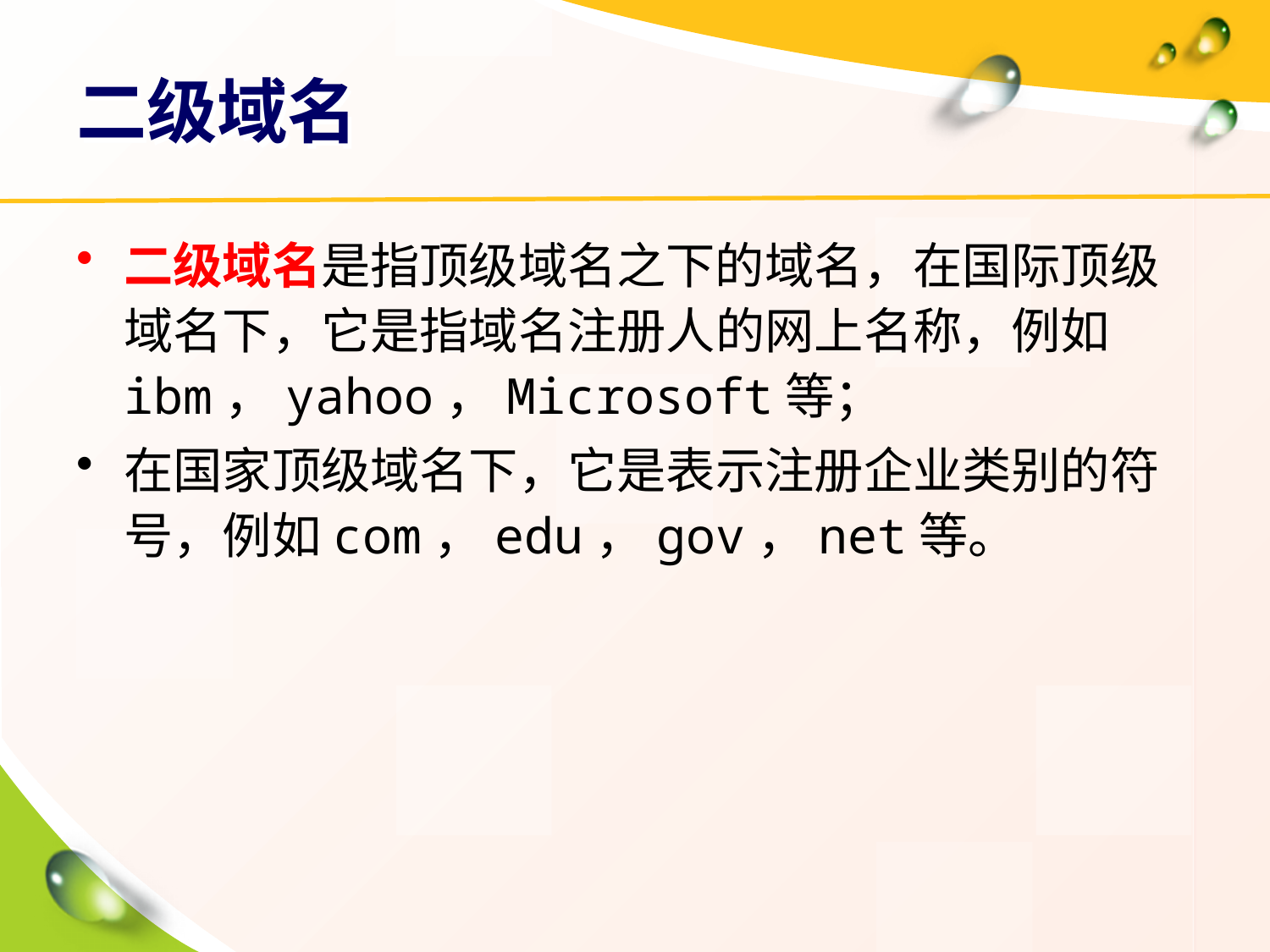

# 二级域名
二级域名是指顶级域名之下的域名，在国际顶级域名下，它是指域名注册人的网上名称，例如 ibm，yahoo，Microsoft等；
在国家顶级域名下，它是表示注册企业类别的符号，例如com，edu，gov，net等。